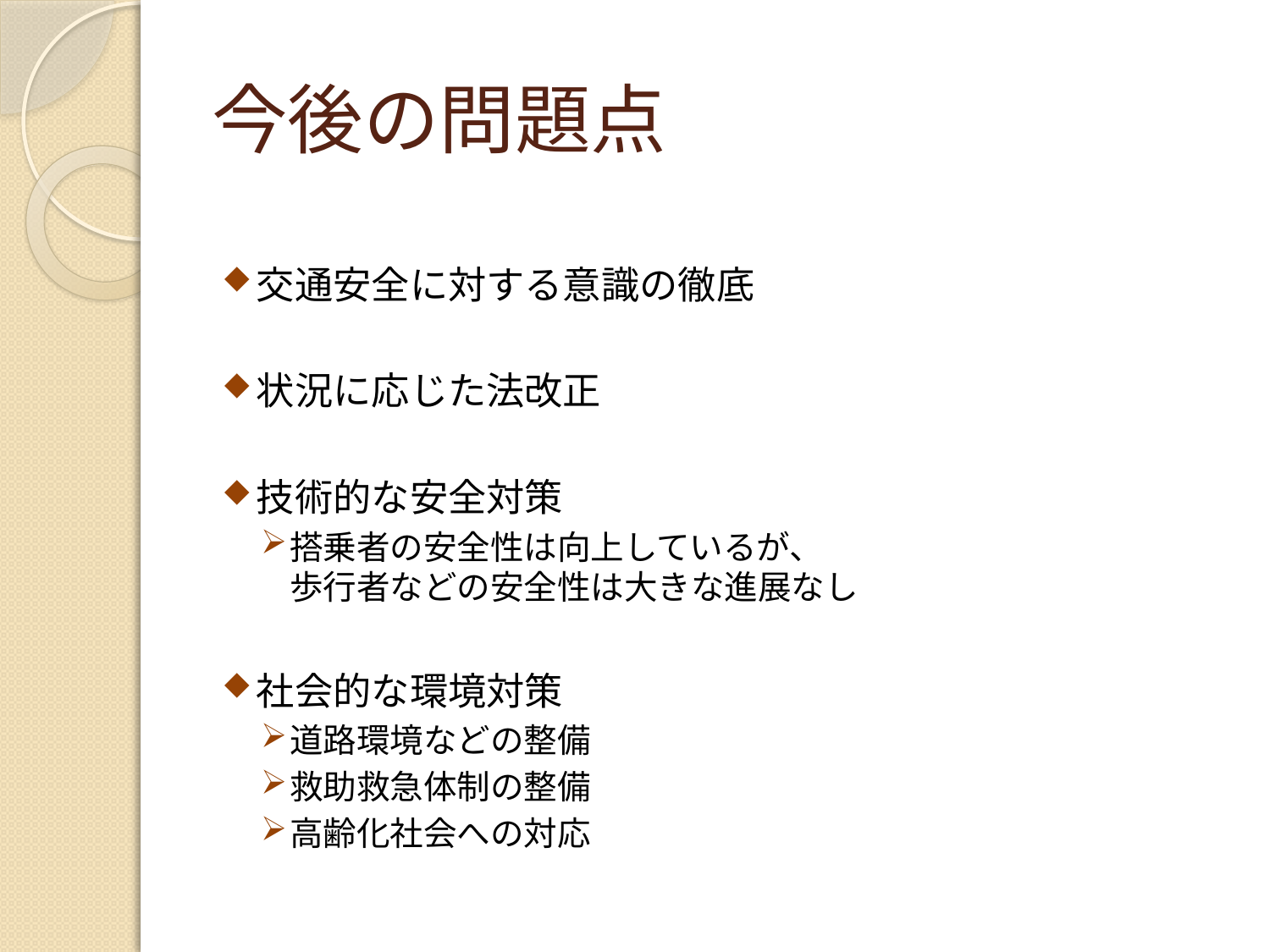

# 今後の問題点

交通安全に対する意識の徹底

状況に応じた法改正

技術的な安全対策
搭乗者の安全性は向上しているが、
歩行者などの安全性は大きな進展なし

社会的な環境対策
道路環境などの整備
救助救急体制の整備
高齢化社会への対応